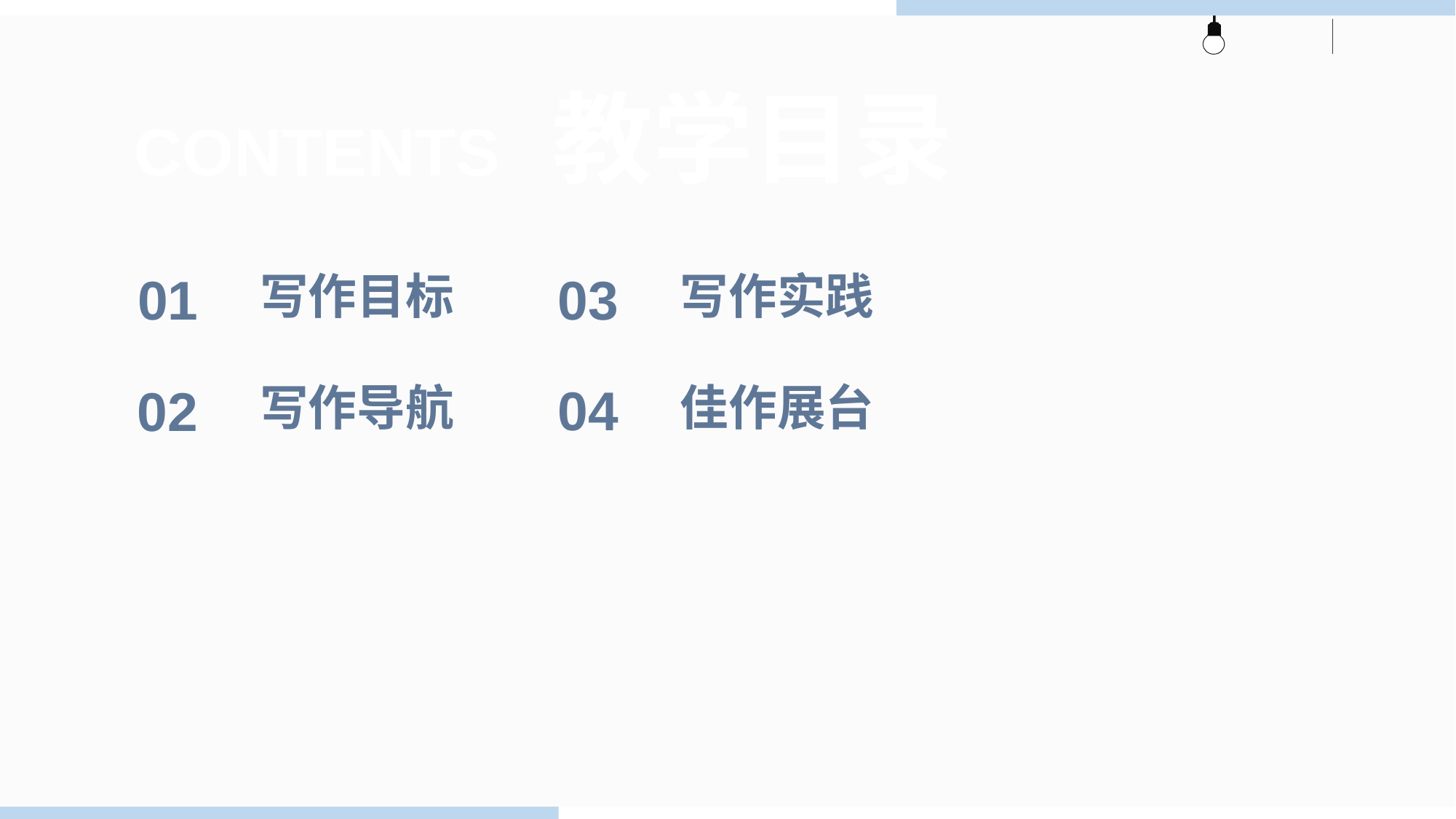

CONTENTS 教学目录
03
写作实践
01
写作目标
04
佳作展台
02
写作导航